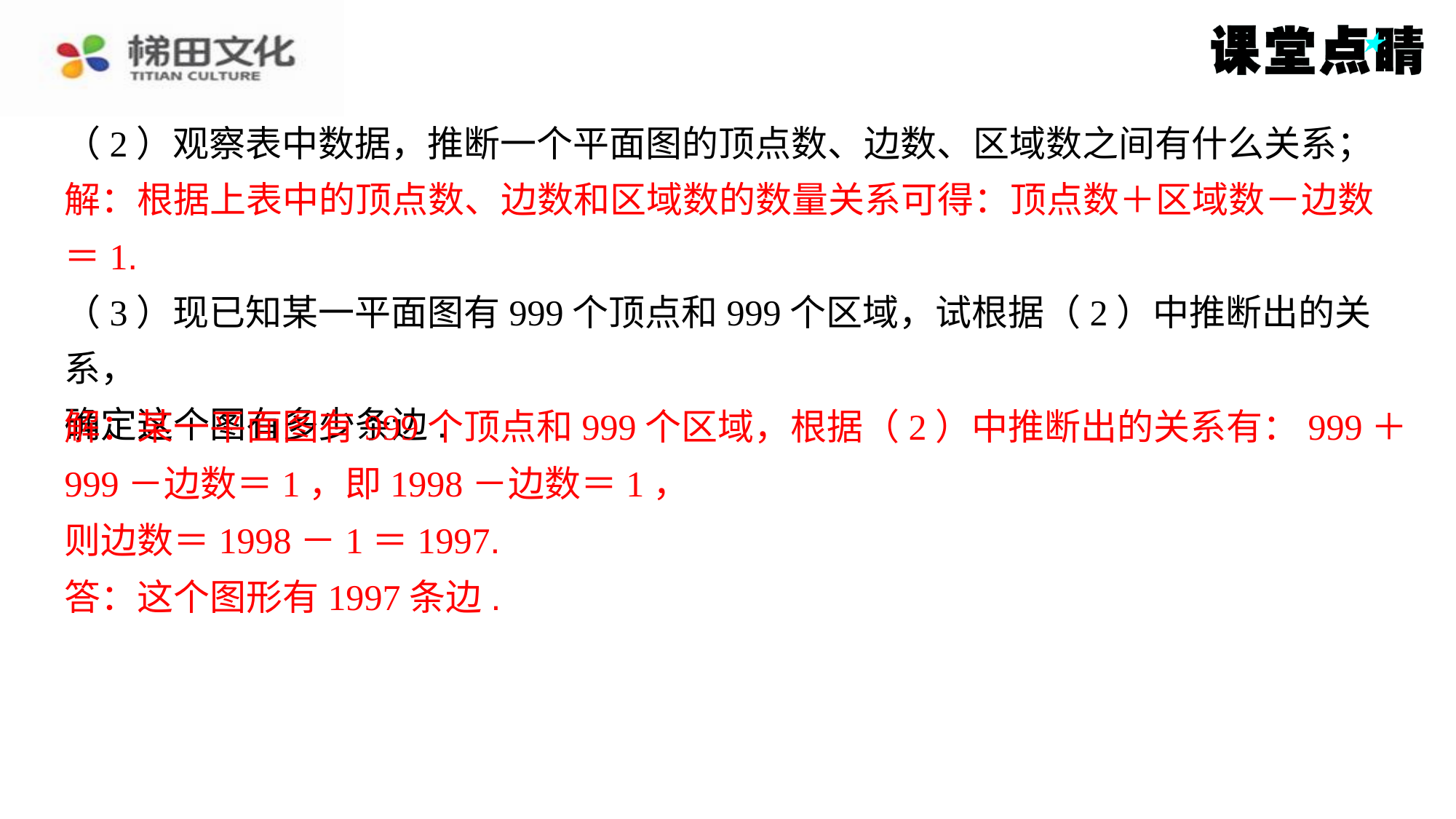

（2）观察表中数据，推断一个平面图的顶点数、边数、区域数之间有什么关系；
解：根据上表中的顶点数、边数和区域数的数量关系可得：顶点数＋区域数－边数
＝1.
（3）现已知某一平面图有999个顶点和999个区域，试根据（2）中推断出的关系，
确定这个图有多少条边.
解：某一平面图有999个顶点和999个区域，根据（2）中推断出的关系有：999＋
999－边数＝1，即1998－边数＝1，
则边数＝1998－1＝1997.
答：这个图形有1997条边.
解：根据上表中的顶点数、边数和区域数的数量关系可得：顶点数＋区域数－边数
＝1.
解：某一平面图有999个顶点和999个区域，根据（2）中推断出的关系有：999＋
999－边数＝1，即1998－边数＝1，
则边数＝1998－1＝1997.
答：这个图形有1997条边.